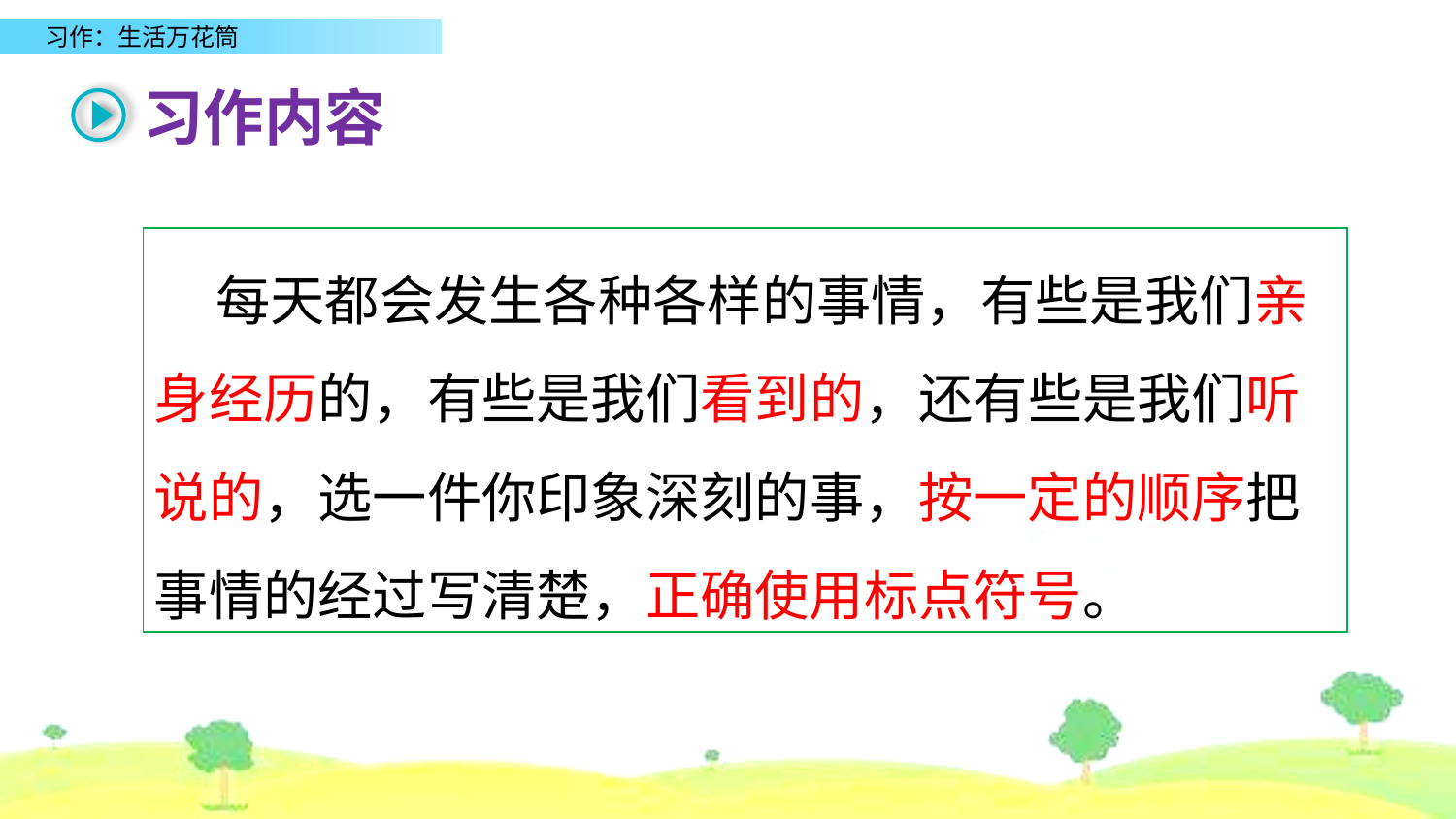

习作内容

    每天都会发生各种各样的事情，有些是我们亲身经历的，有些是我们看到的，还有些是我们听说的，选一件你印象深刻的事，按一定的顺序把事情的经过写清楚，正确使用标点符号。